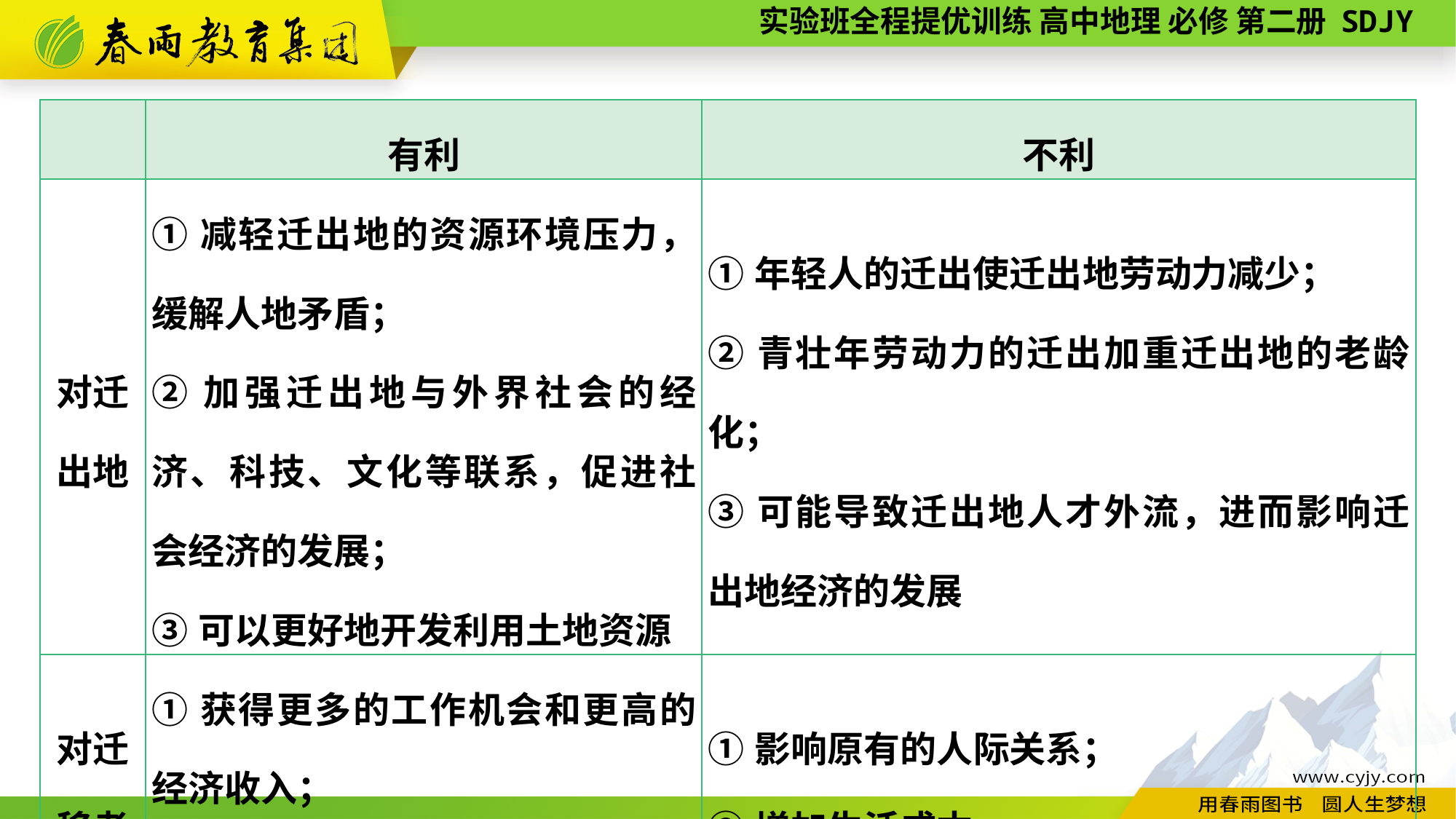

|  | 有利 | 不利 |
| --- | --- | --- |
| 对迁 出地 | ①减轻迁出地的资源环境压力，缓解人地矛盾； ②加强迁出地与外界社会的经济、科技、文化等联系，促进社会经济的发展； ③可以更好地开发利用土地资源 | ①年轻人的迁出使迁出地劳动力减少； ②青壮年劳动力的迁出加重迁出地的老龄化； ③可能导致迁出地人才外流，进而影响迁出地经济的发展 |
| 对迁 移者 | ①获得更多的工作机会和更高的经济收入； ②享受更优质的社会资源 | ①影响原有的人际关系； ②增加生活成本 |